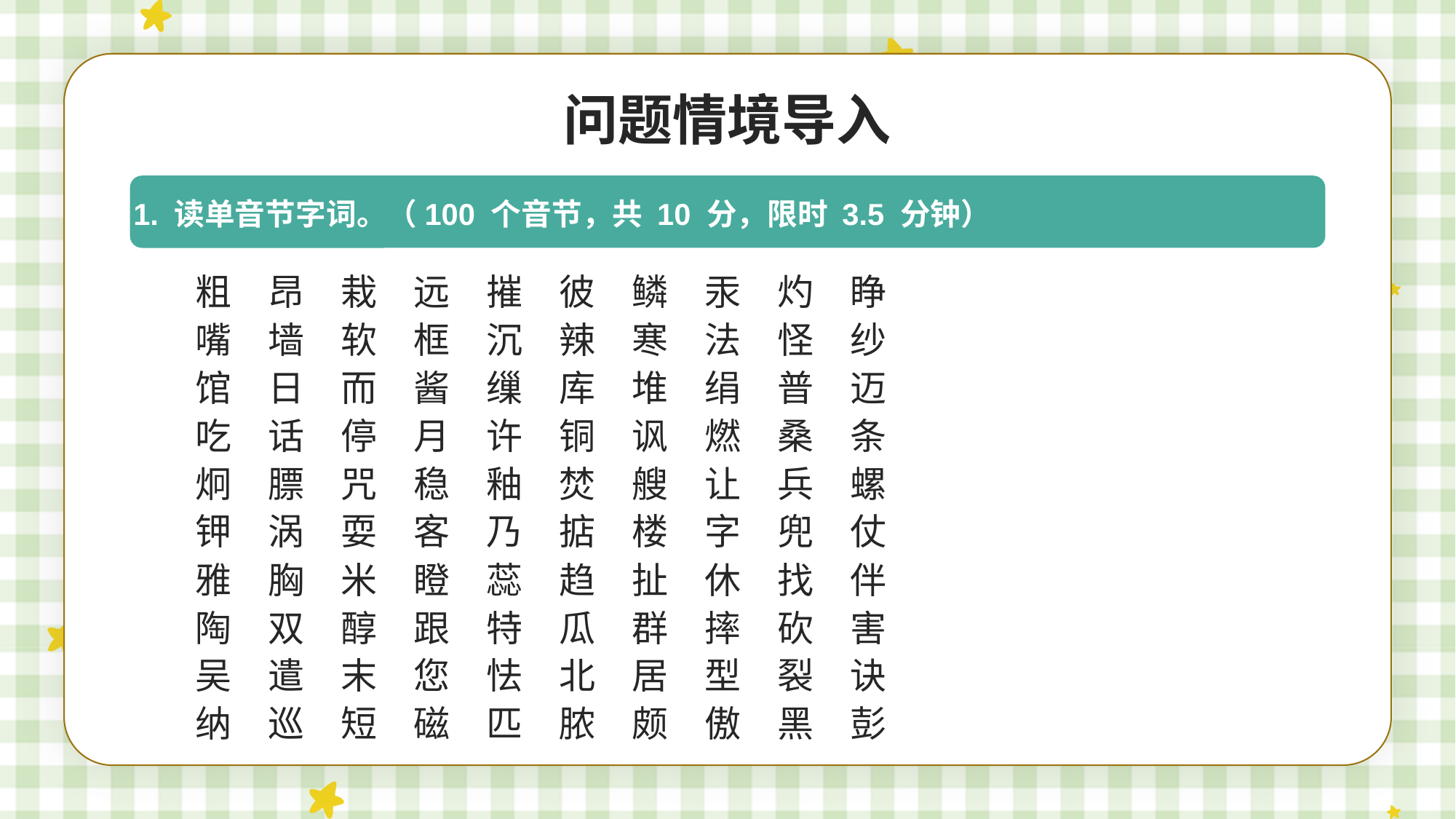

问题情境导入
1. 读单音节字词。（100 个音节，共 10 分，限时 3.5 分钟）
粗　昂　栽　远　摧　彼　鳞　汞　灼　睁
嘴　墙　软　框　沉　辣　寒　法　怪　纱
馆　日　而　酱　缫　库　堆　绢　普　迈
吃　话　停　月　许　铜　讽　燃　桑　条
炯　膘　咒　稳　釉　焚　艘　让　兵　螺
钾　涡　耍　客　乃　掂　楼　字　兜　仗
雅　胸　米　瞪　蕊　趋　扯　休　找　伴
陶　双　醇　跟　特　瓜　群　摔　砍　害
吴　遣　末　您　怯　北　居　型　裂　诀
纳　巡　短　磁　匹　脓　颇　傲　黑　彭